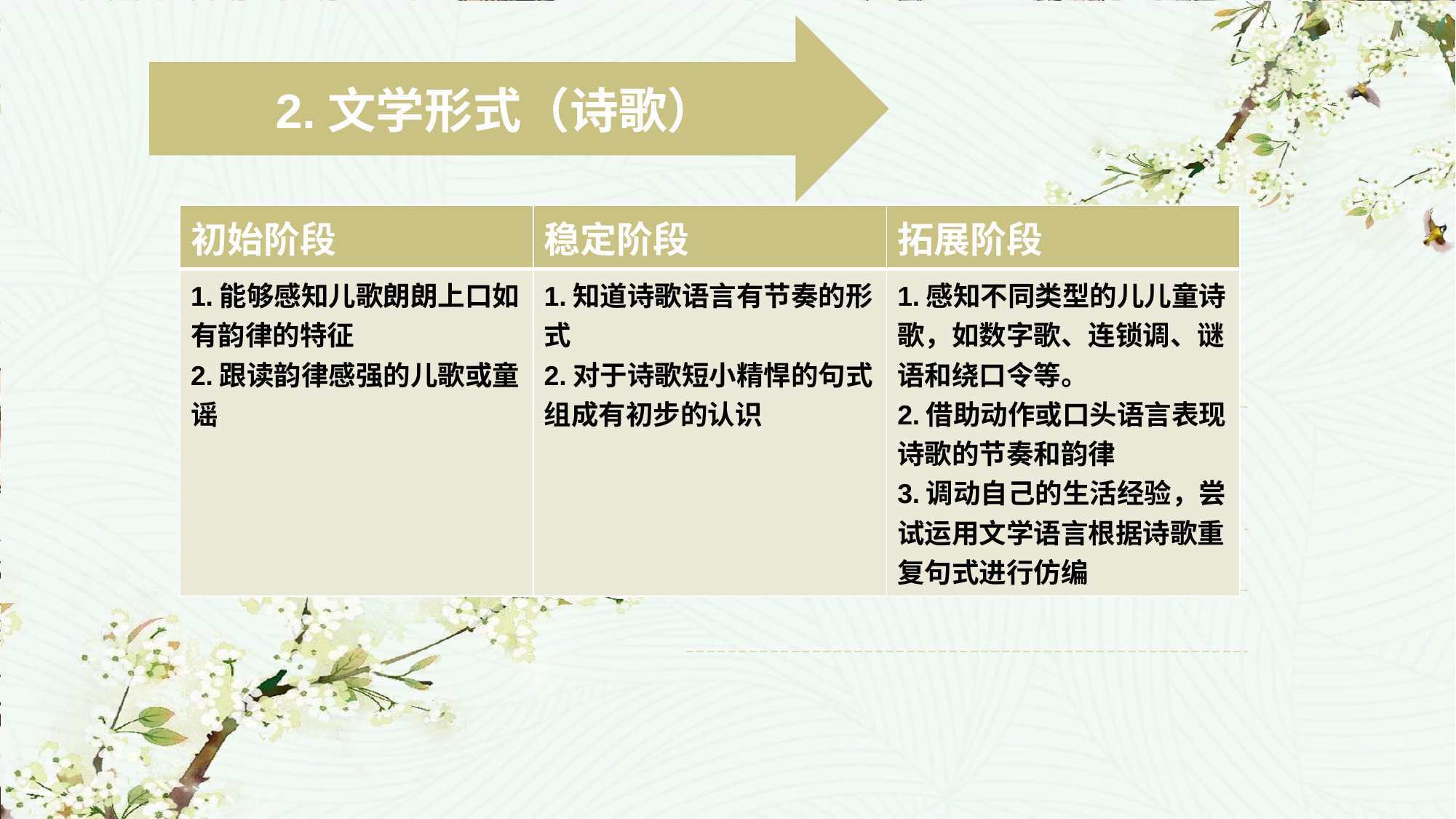

2.文学形式（诗歌）
依据核心经验转换目标：

| 初始阶段 | 稳定阶段 | 拓展阶段 |
| --- | --- | --- |
| 1.能够感知儿歌朗朗上口如有韵律的特征 2.跟读韵律感强的儿歌或童谣 | 1.知道诗歌语言有节奏的形式 2.对于诗歌短小精悍的句式组成有初步的认识 | 1.感知不同类型的儿儿童诗歌，如数字歌、连锁调、谜语和绕口令等。 2.借助动作或口头语言表现诗歌的节奏和韵律 3.调动自己的生活经验，尝试运用文学语言根据诗歌重复句式进行仿编 |

摇篮
推荐人：胜利幼儿园  郭净

蓝天是摇篮，摇着星宝宝，
白云轻轻飘，星宝宝睡着了；
浪花轻轻翻，鱼宝宝睡着了；
花园是摇篮，摇着花宝宝，
风儿轻轻吹，花宝宝睡着了；
妈妈的手是摇篮，摇着小宝宝，
歌儿轻轻唱，小宝宝睡着了。